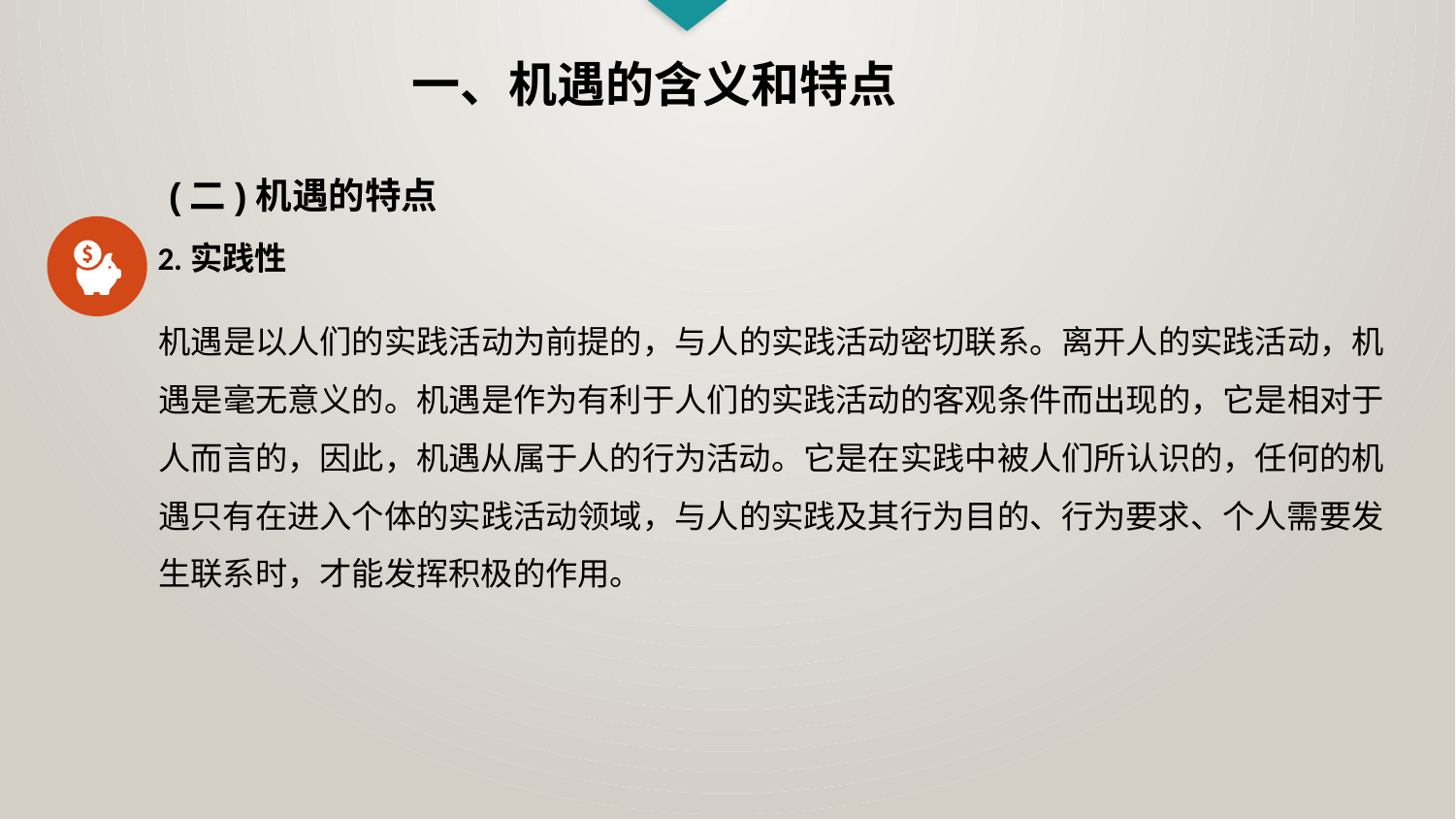

一、机遇的含义和特点
(二)机遇的特点

2.实践性

机遇是以人们的实践活动为前提的，与人的实践活动密切联系。离开人的实践活动，机遇是毫无意义的。机遇是作为有利于人们的实践活动的客观条件而出现的，它是相对于人而言的，因此，机遇从属于人的行为活动。它是在实践中被人们所认识的，任何的机遇只有在进入个体的实践活动领域，与人的实践及其行为目的、行为要求、个人需要发生联系时，才能发挥积极的作用。
67